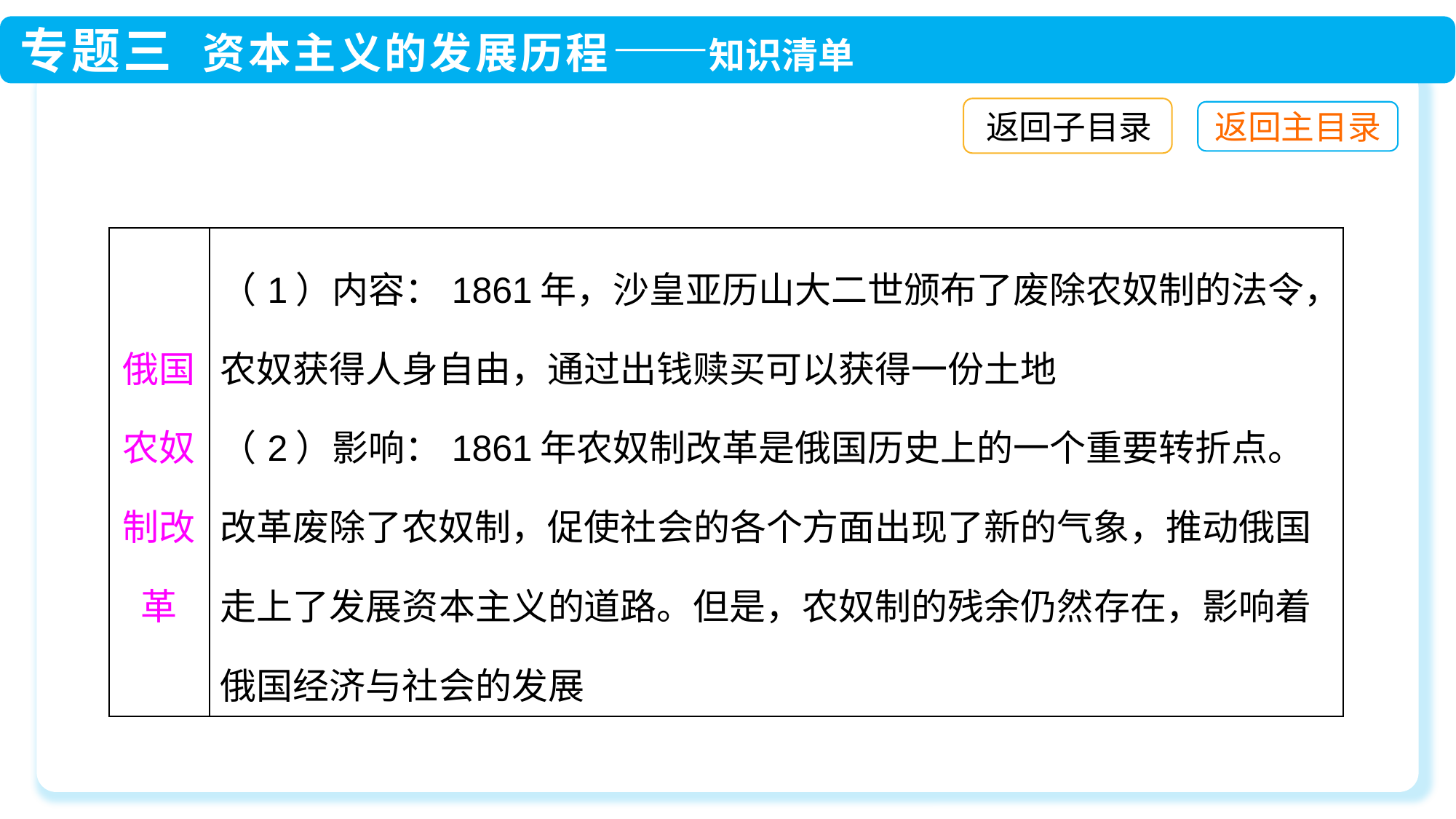

返回子目录
| 俄国农奴制改革 | （1）内容：1861年，沙皇亚历山大二世颁布了废除农奴制的法令，农奴获得人身自由，通过出钱赎买可以获得一份土地 （2）影响：1861年农奴制改革是俄国历史上的一个重要转折点。改革废除了农奴制，促使社会的各个方面出现了新的气象，推动俄国走上了发展资本主义的道路。但是，农奴制的残余仍然存在，影响着俄国经济与社会的发展 |
| --- | --- |